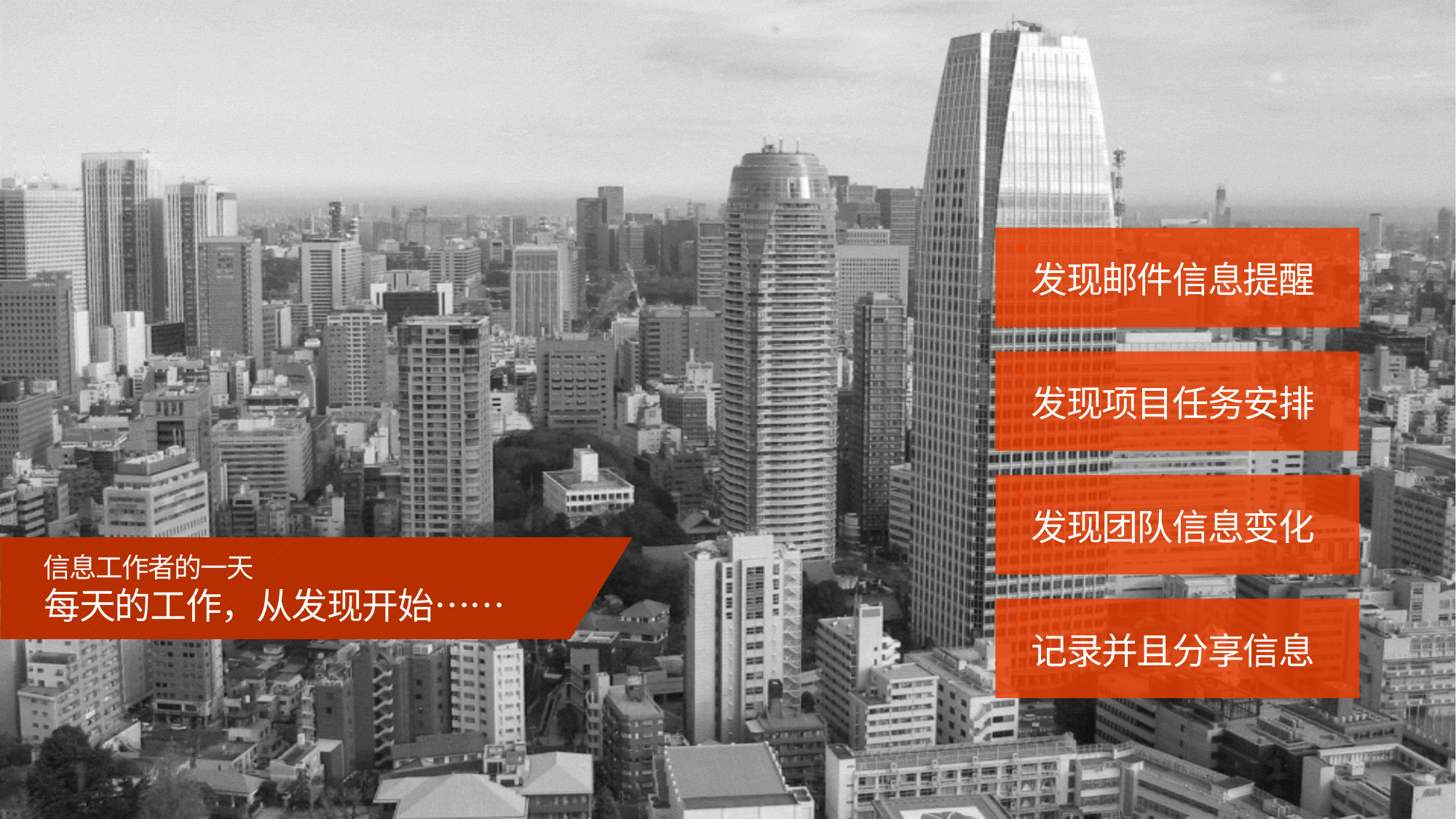

发现邮件信息提醒

发现项目任务安排

发现团队信息变化

信息工作者的一天
每天的工作，从发现开始……

记录并且分享信息